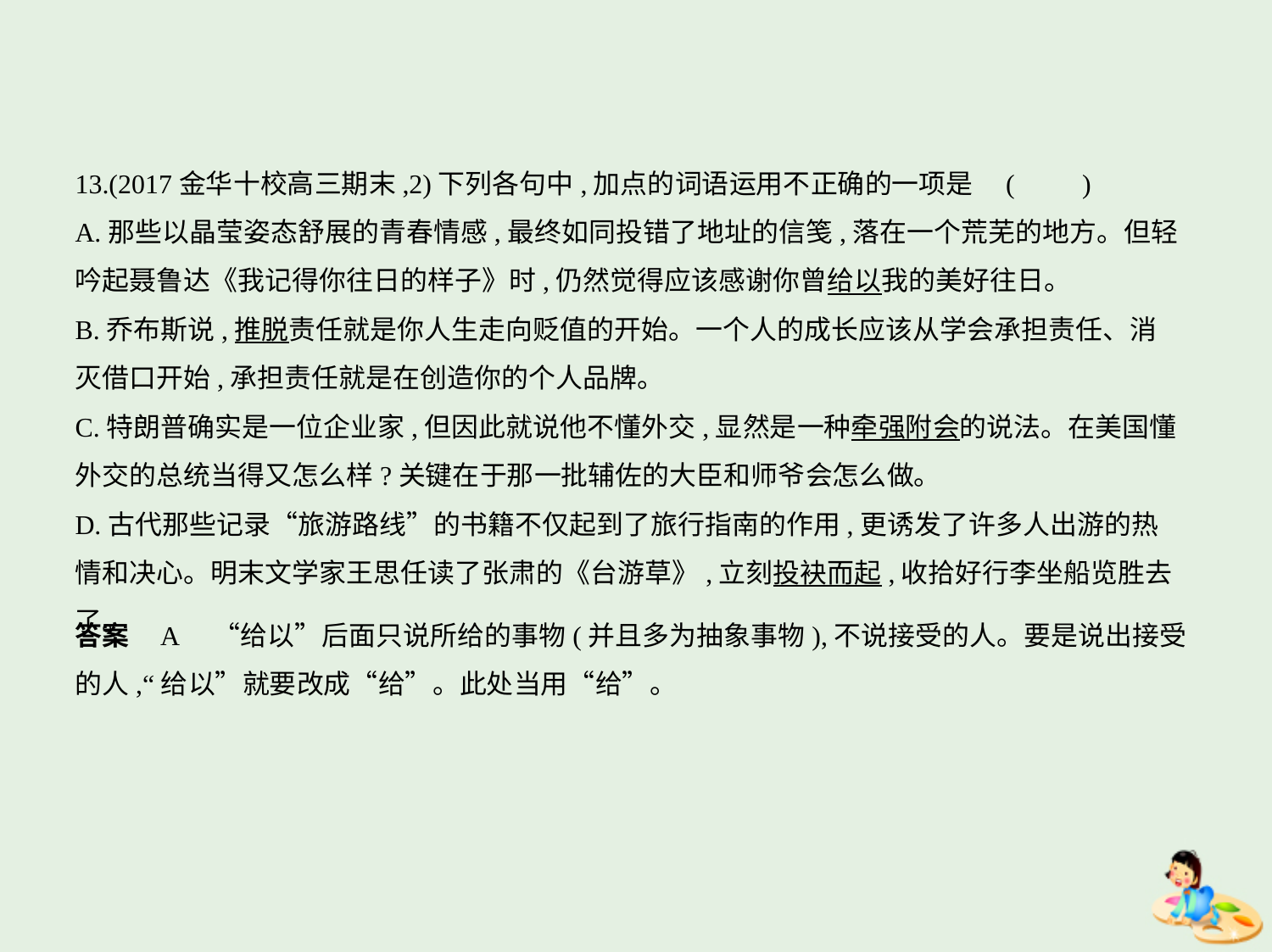

13.(2017金华十校高三期末,2)下列各句中,加点的词语运用不正确的一项是 (　　)
A.那些以晶莹姿态舒展的青春情感,最终如同投错了地址的信笺,落在一个荒芜的地方。但轻
吟起聂鲁达《我记得你往日的样子》时,仍然觉得应该感谢你曾给以我的美好往日。
B.乔布斯说,推脱责任就是你人生走向贬值的开始。一个人的成长应该从学会承担责任、消
灭借口开始,承担责任就是在创造你的个人品牌。
C.特朗普确实是一位企业家,但因此就说他不懂外交,显然是一种牵强附会的说法。在美国懂
外交的总统当得又怎么样?关键在于那一批辅佐的大臣和师爷会怎么做。
D.古代那些记录“旅游路线”的书籍不仅起到了旅行指南的作用,更诱发了许多人出游的热
情和决心。明末文学家王思任读了张肃的《台游草》,立刻投袂而起,收拾好行李坐船览胜去了。
答案    A　“给以”后面只说所给的事物(并且多为抽象事物),不说接受的人。要是说出接受
的人,“给以”就要改成“给”。此处当用“给”。